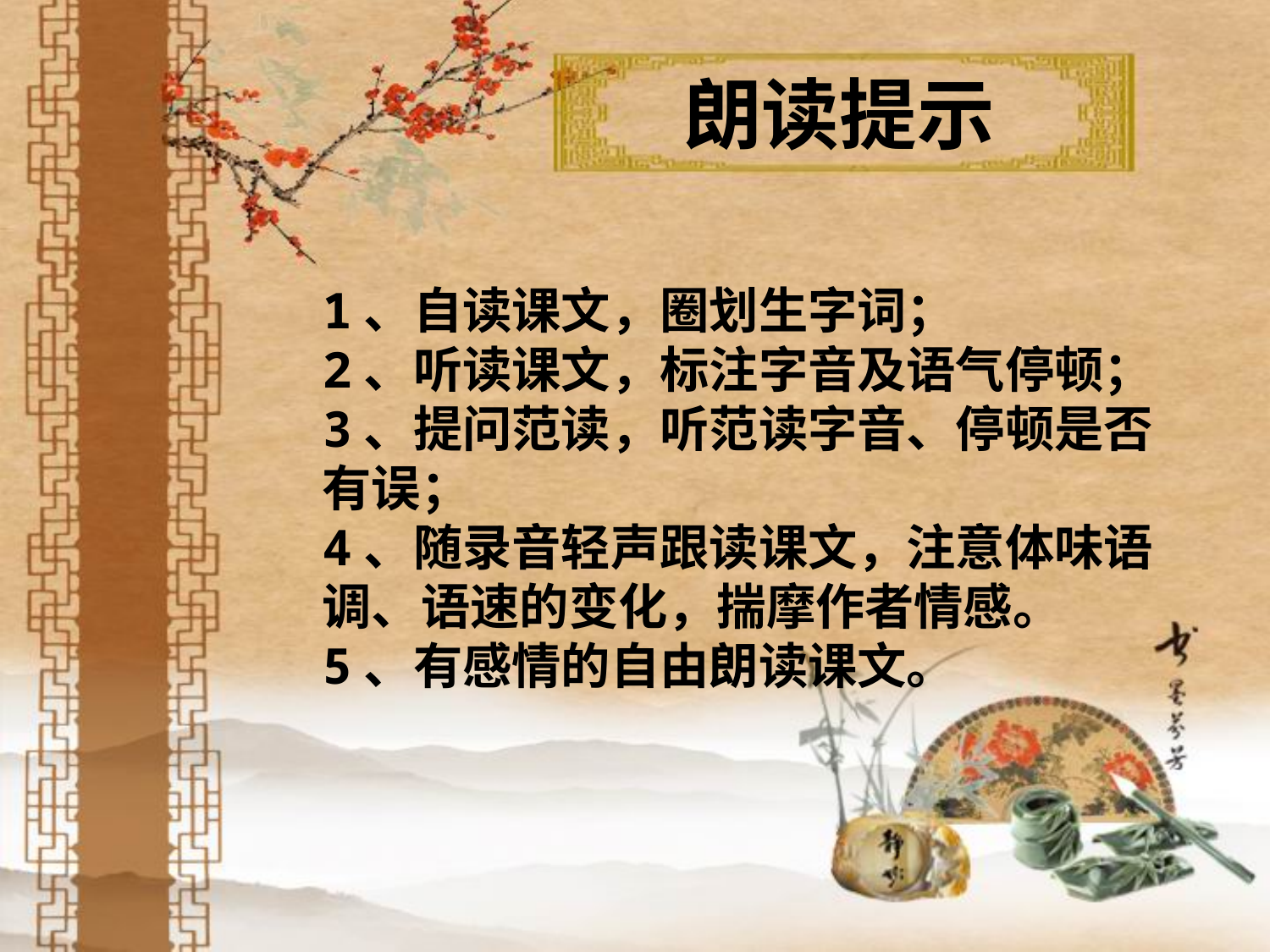

朗读提示
1、自读课文，圈划生字词；
2、听读课文，标注字音及语气停顿；
3、提问范读，听范读字音、停顿是否有误；
4、随录音轻声跟读课文，注意体味语调、语速的变化，揣摩作者情感。
5、有感情的自由朗读课文。